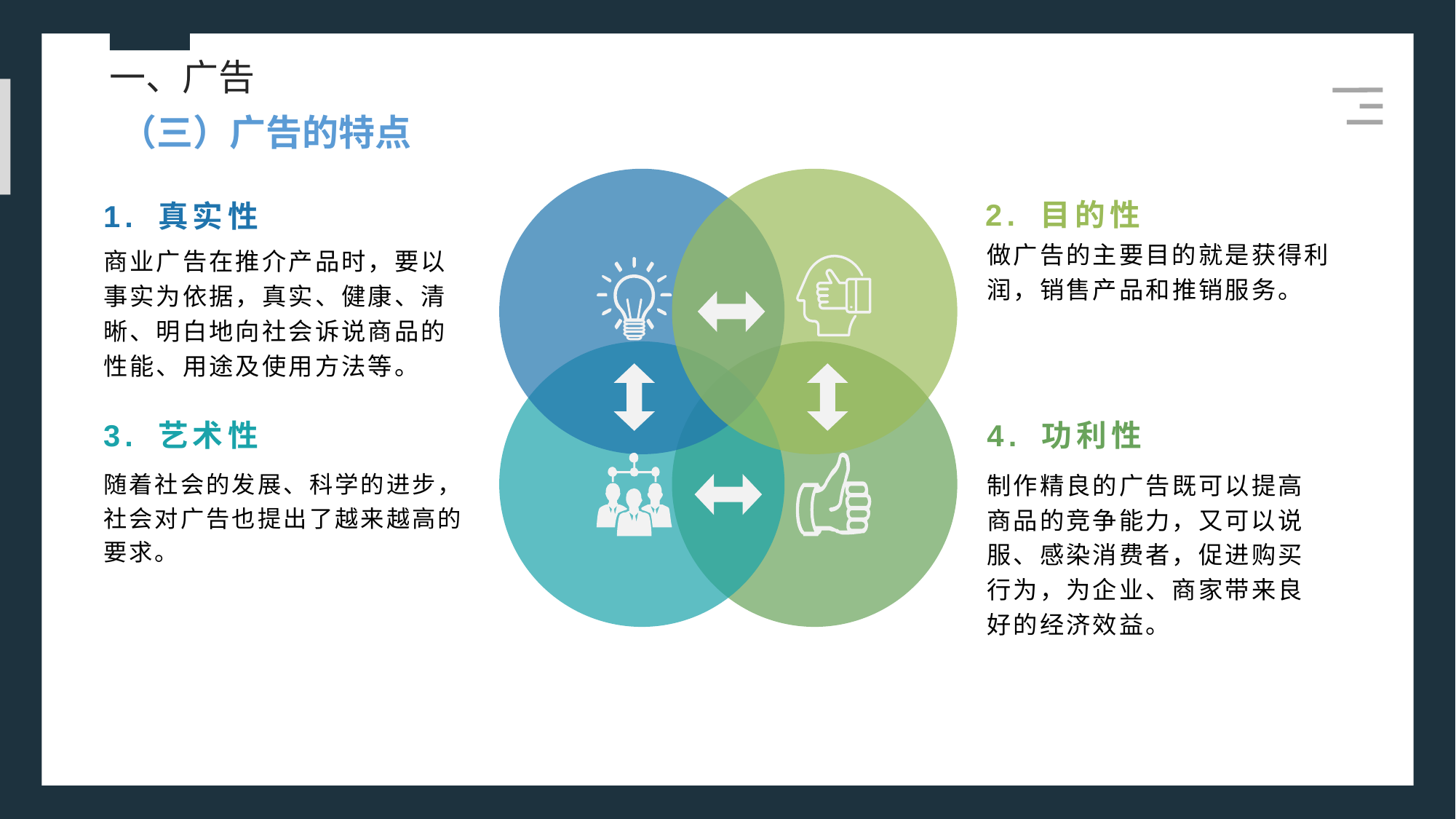

一、广告

（三）广告的特点

2. 目的性
1. 真实性
做广告的主要目的就是获得利润，销售产品和推销服务。
商业广告在推介产品时，要以事实为依据，真实、健康、清晰、明白地向社会诉说商品的性能、用途及使用方法等。

3. 艺术性
4. 功利性

随着社会的发展、科学的进步，社会对广告也提出了越来越高的要求。
制作精良的广告既可以提高商品的竞争能力，又可以说服、感染消费者，促进购买行为，为企业、商家带来良好的经济效益。